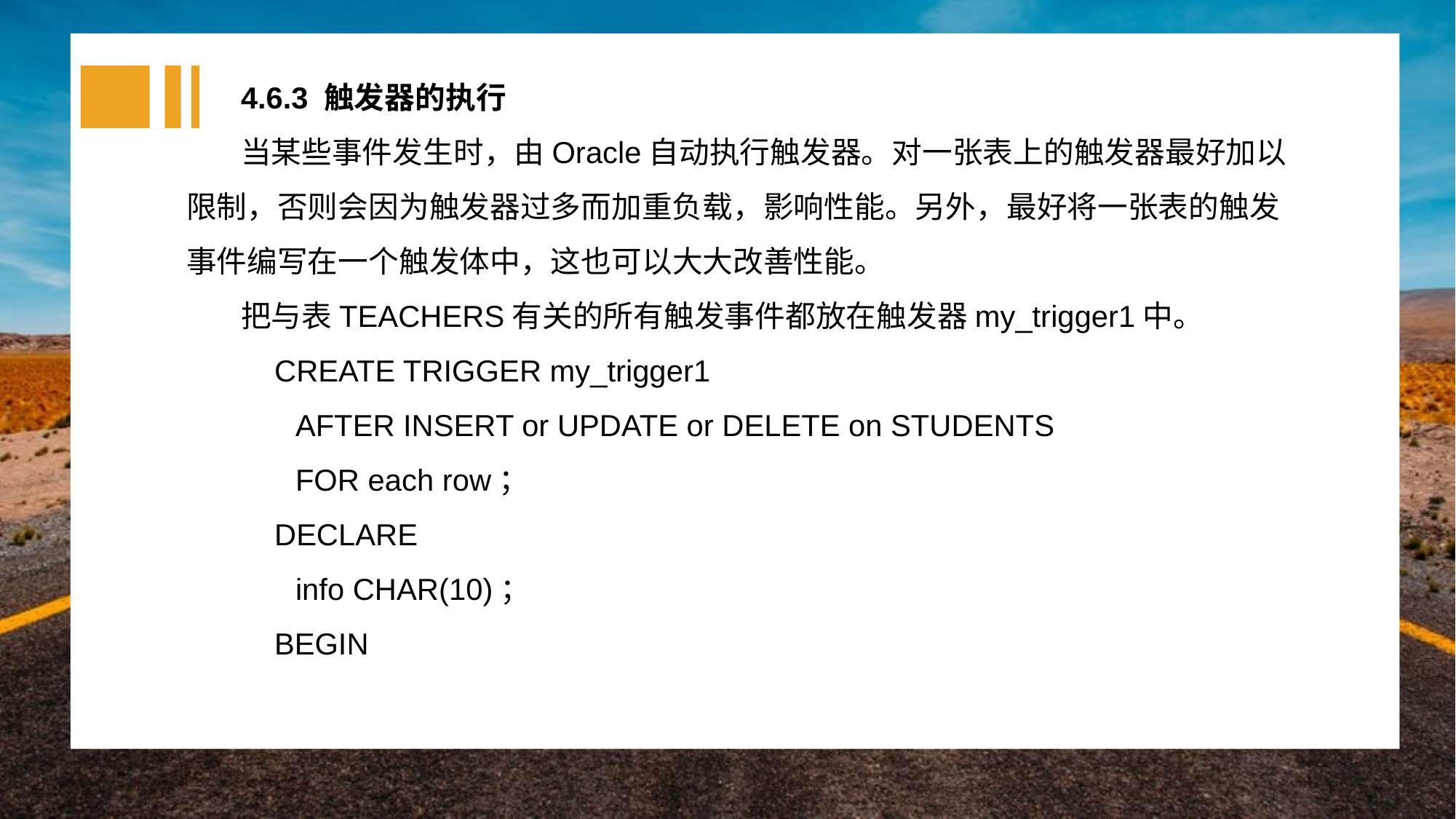

4.6.3 触发器的执行
当某些事件发生时，由Oracle自动执行触发器。对一张表上的触发器最好加以限制，否则会因为触发器过多而加重负载，影响性能。另外，最好将一张表的触发事件编写在一个触发体中，这也可以大大改善性能。
把与表TEACHERS有关的所有触发事件都放在触发器my_trigger1中。
    CREATE TRIGGER my_trigger1
    	AFTER INSERT or UPDATE or DELETE on STUDENTS
    	FOR each row；
    DECLARE
    	info CHAR(10)；
    BEGIN